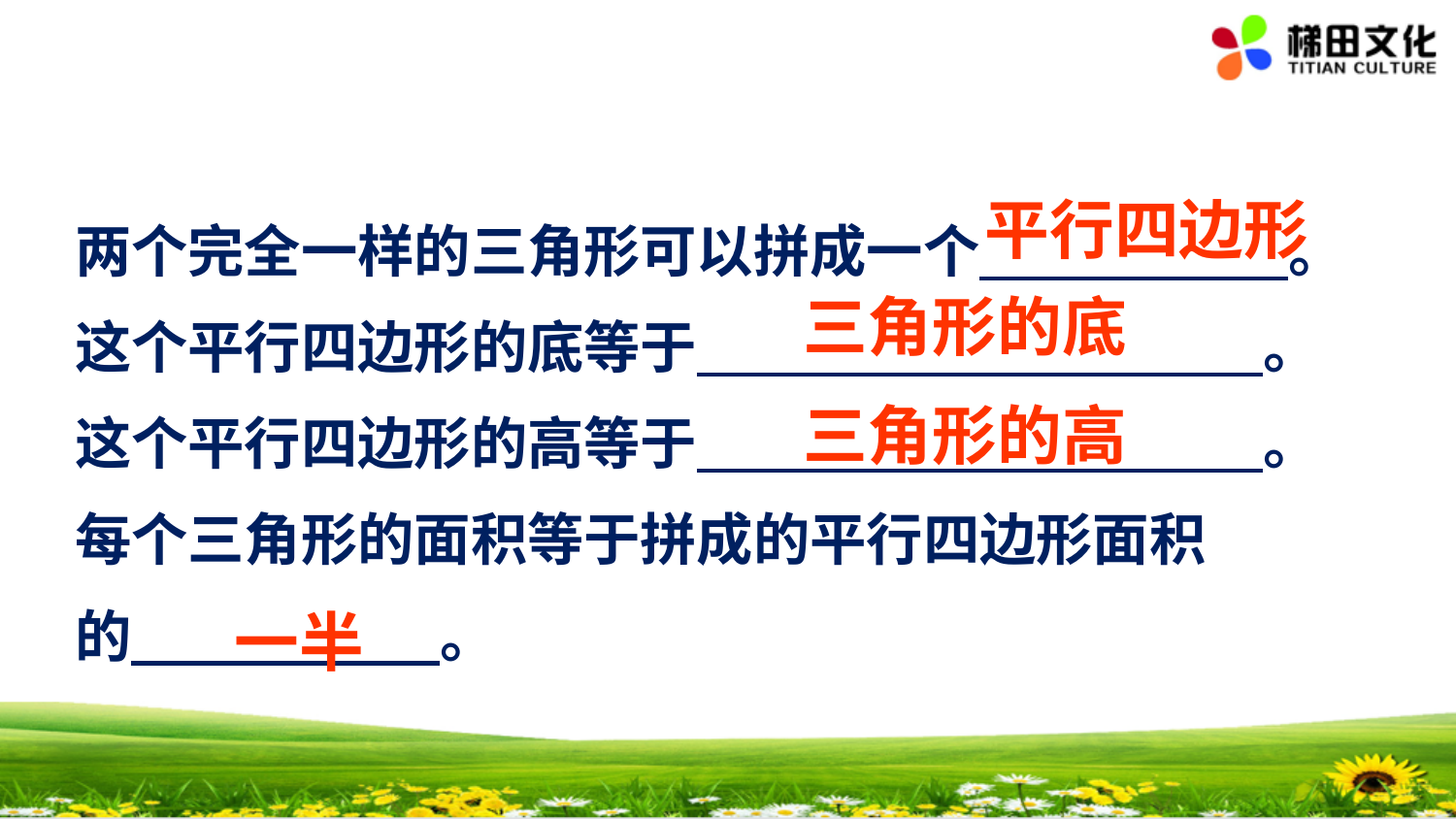

平行四边形
两个完全一样的三角形可以拼成一个                        。
这个平行四边形的底等于                                            。
这个平行四边形的高等于                                            。
每个三角形的面积等于拼成的平行四边形面积
的                        。

三角形的底
三角形的高
    一半